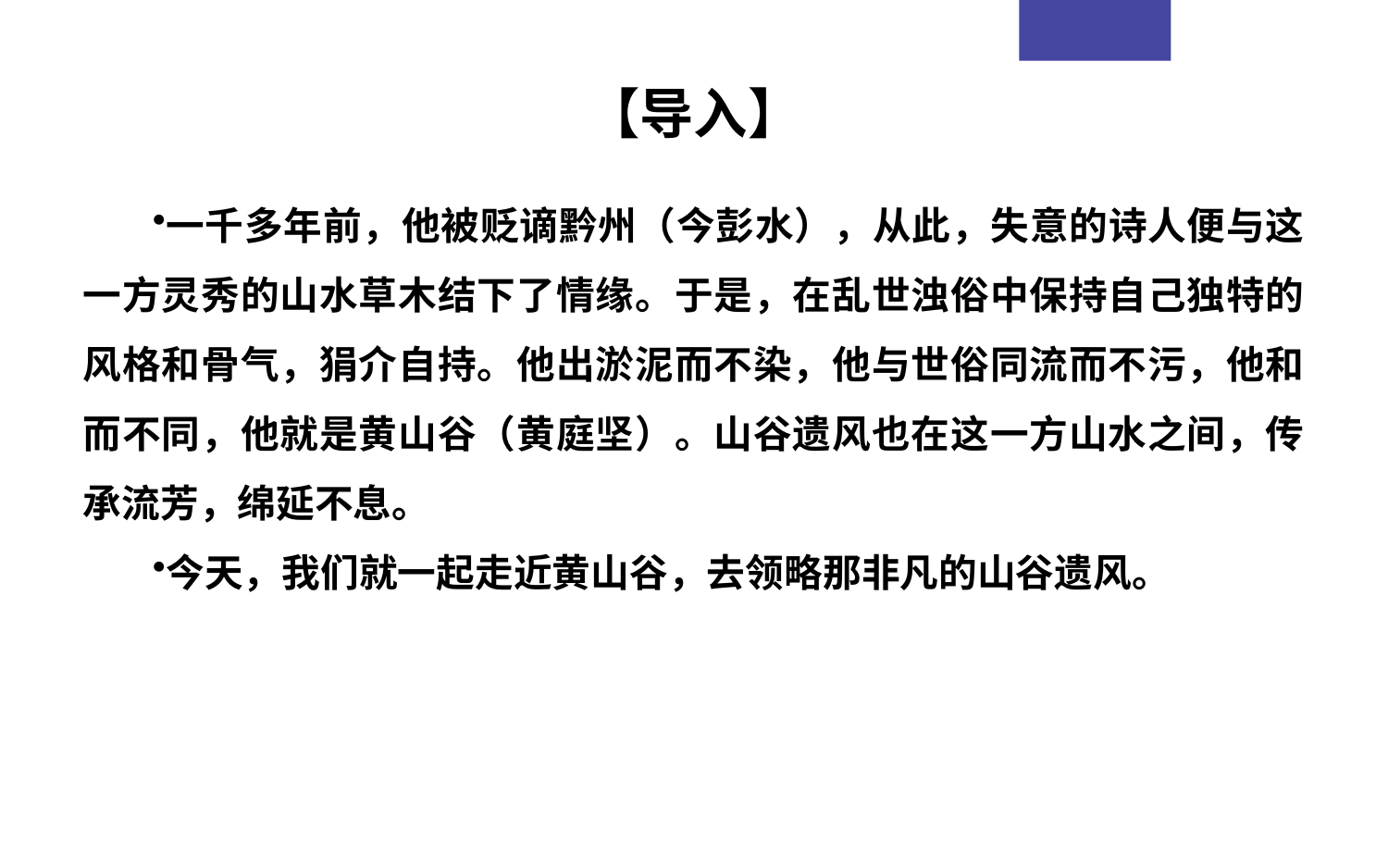

【导入】
一千多年前，他被贬谪黔州（今彭水），从此，失意的诗人便与这一方灵秀的山水草木结下了情缘。于是，在乱世浊俗中保持自己独特的风格和骨气，狷介自持。他出淤泥而不染，他与世俗同流而不污，他和而不同，他就是黄山谷（黄庭坚）。山谷遗风也在这一方山水之间，传承流芳，绵延不息。
今天，我们就一起走近黄山谷，去领略那非凡的山谷遗风。